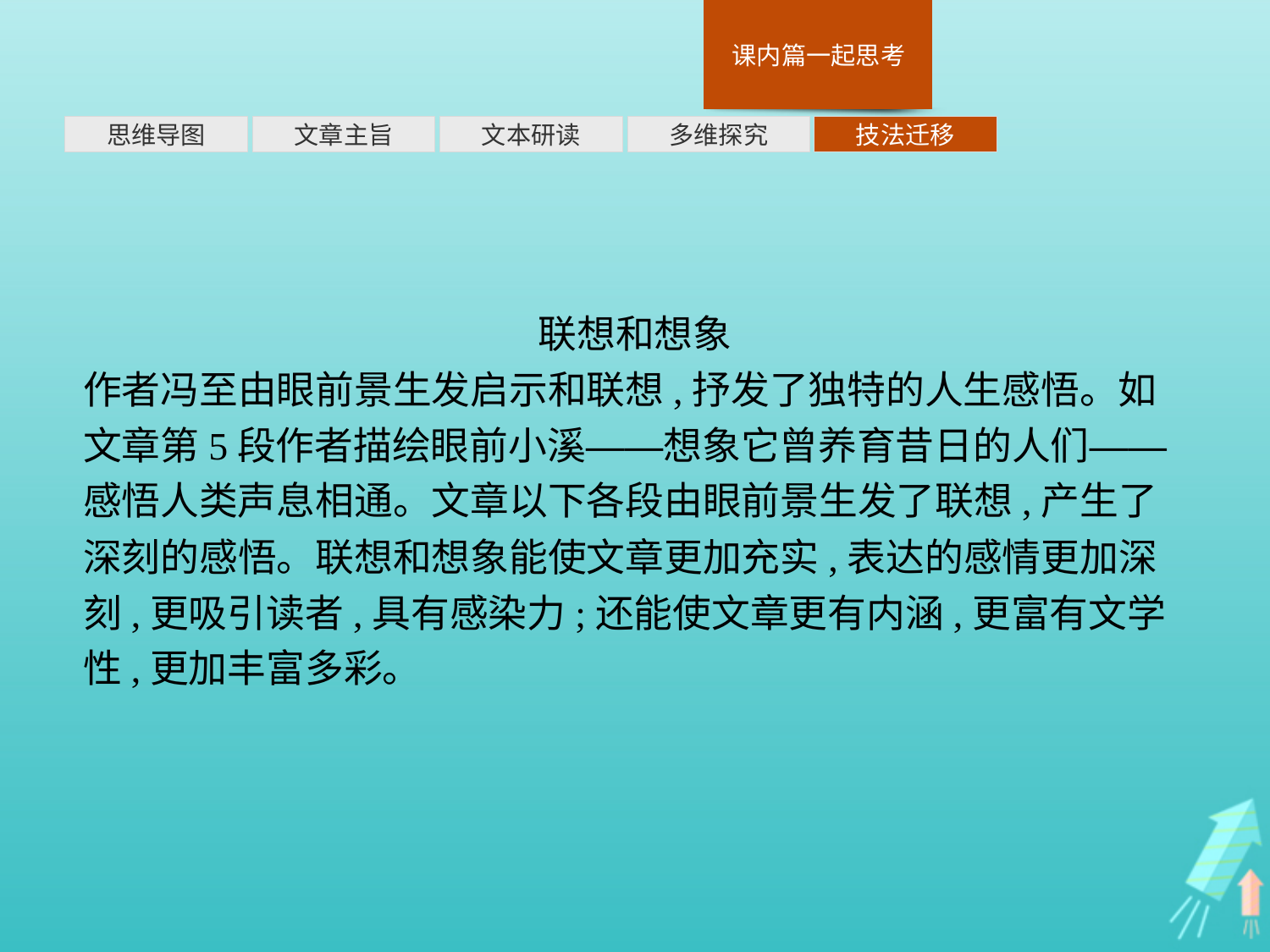

多维探究
思维导图
文章主旨
文本研读
技法迁移
联想和想象
作者冯至由眼前景生发启示和联想,抒发了独特的人生感悟。如文章第5段作者描绘眼前小溪——想象它曾养育昔日的人们——感悟人类声息相通。文章以下各段由眼前景生发了联想,产生了深刻的感悟。联想和想象能使文章更加充实,表达的感情更加深刻,更吸引读者,具有感染力;还能使文章更有内涵,更富有文学性,更加丰富多彩。